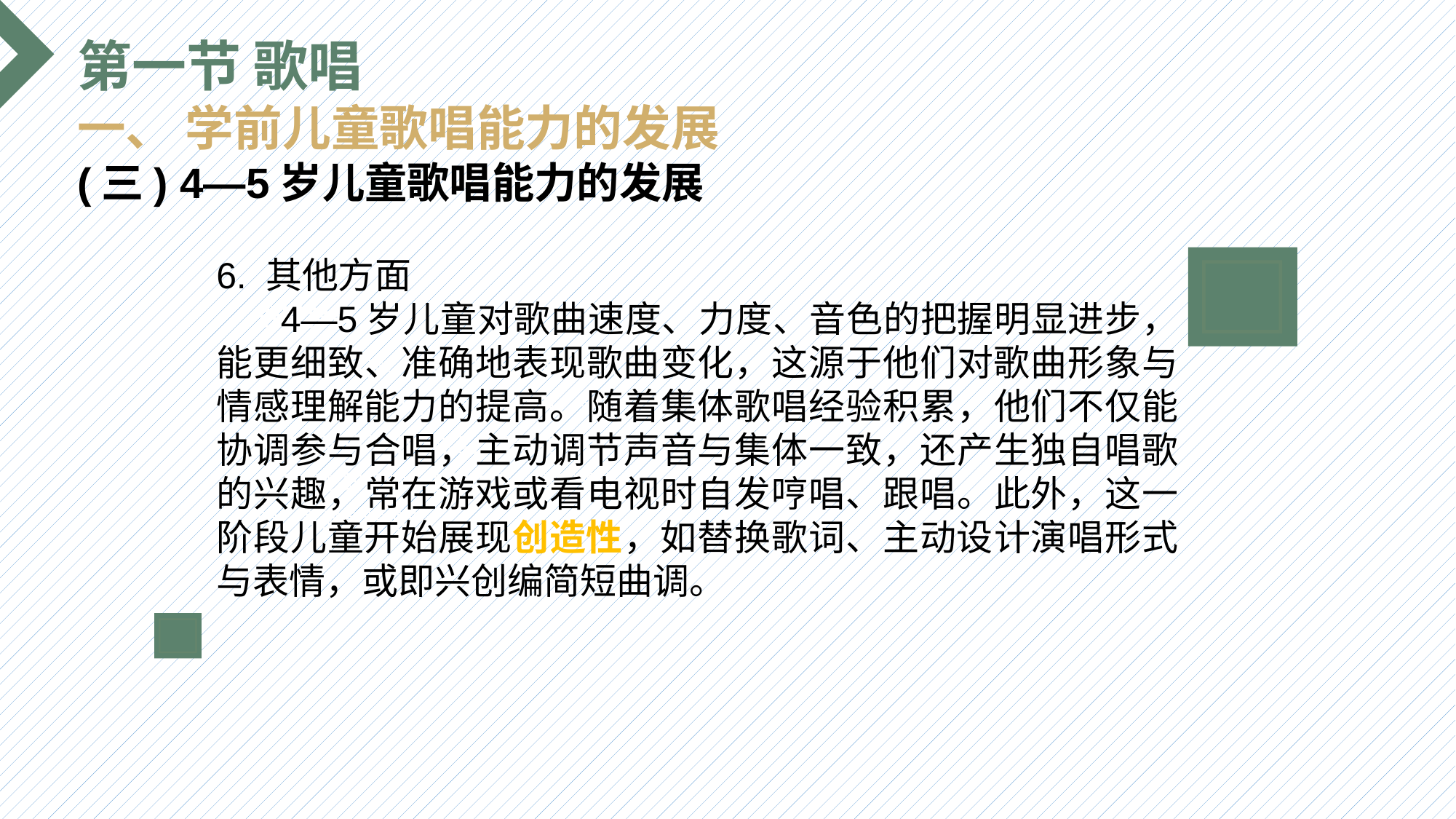

第一节 歌唱
一、 学前儿童歌唱能力的发展
(三) 4—5岁儿童歌唱能力的发展

6. 其他方面
      4—5岁儿童对歌曲速度、力度、音色的把握明显进步，能更细致、准确地表现歌曲变化，这源于他们对歌曲形象与情感理解能力的提高。随着集体歌唱经验积累，他们不仅能协调参与合唱，主动调节声音与集体一致，还产生独自唱歌的兴趣，常在游戏或看电视时自发哼唱、跟唱。此外，这一阶段儿童开始展现创造性，如替换歌词、主动设计演唱形式与表情，或即兴创编简短曲调。

选题背景
输入您的内容，请简要说明，言简意赅即可输入您的内容，请简要说明，言简意赅即可输入您的内容，请简要说明，言简意赅即可输入您的内容，请简要说明，言简意赅即可